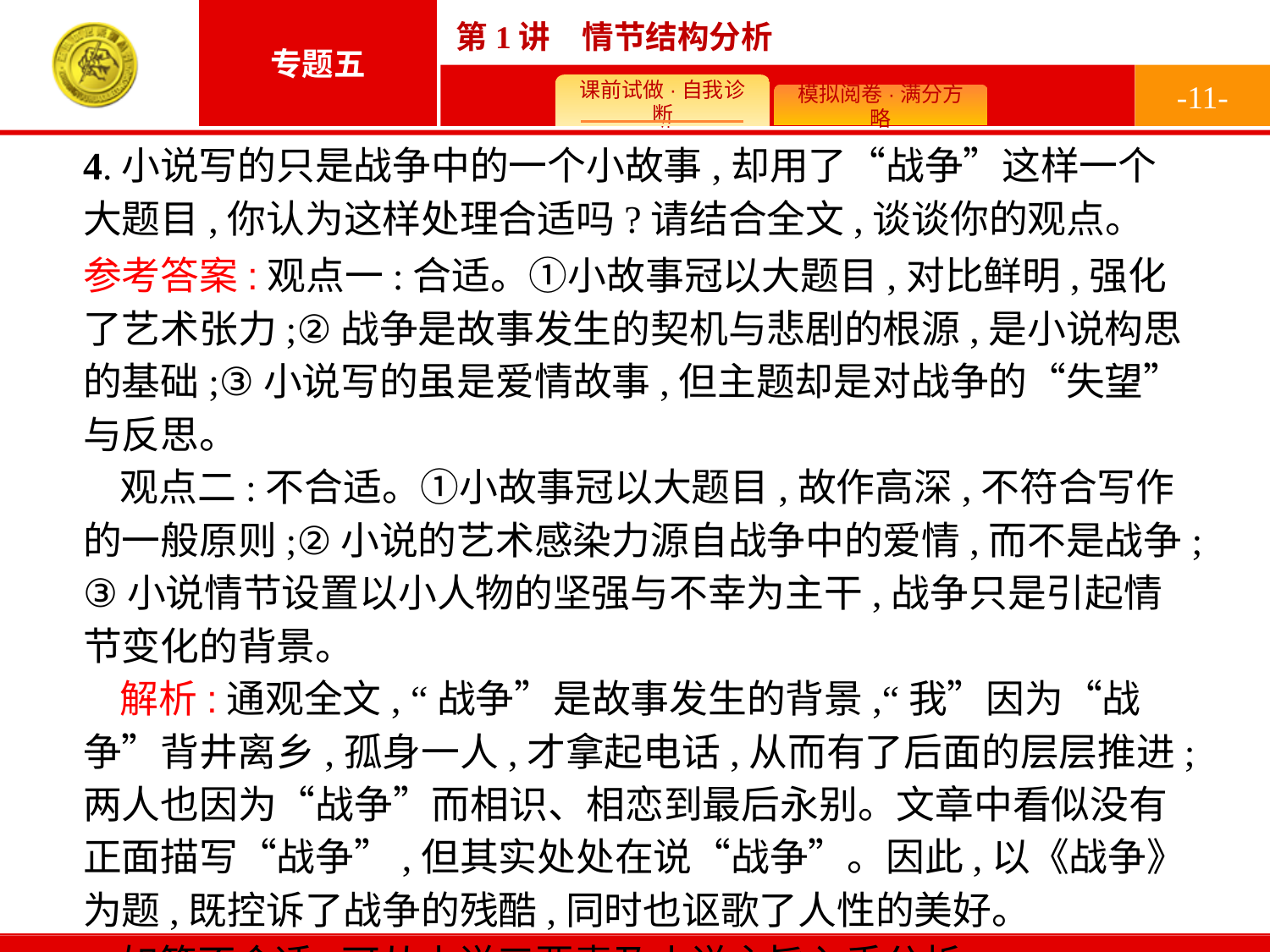

-11-
4.小说写的只是战争中的一个小故事,却用了“战争”这样一个大题目,你认为这样处理合适吗?请结合全文,谈谈你的观点。
参考答案:观点一:合适。①小故事冠以大题目,对比鲜明,强化了艺术张力;②战争是故事发生的契机与悲剧的根源,是小说构思的基础;③小说写的虽是爱情故事,但主题却是对战争的“失望”与反思。
观点二:不合适。①小故事冠以大题目,故作高深,不符合写作的一般原则;②小说的艺术感染力源自战争中的爱情,而不是战争;③小说情节设置以小人物的坚强与不幸为主干,战争只是引起情节变化的背景。
解析:通观全文, “战争”是故事发生的背景,“我”因为“战争”背井离乡,孤身一人,才拿起电话,从而有了后面的层层推进;两人也因为“战争”而相识、相恋到最后永别。文章中看似没有正面描写“战争”,但其实处处在说“战争”。因此,以《战争》为题,既控诉了战争的残酷,同时也讴歌了人性的美好。
如答不合适,可从小说三要素及小说主旨入手分析。